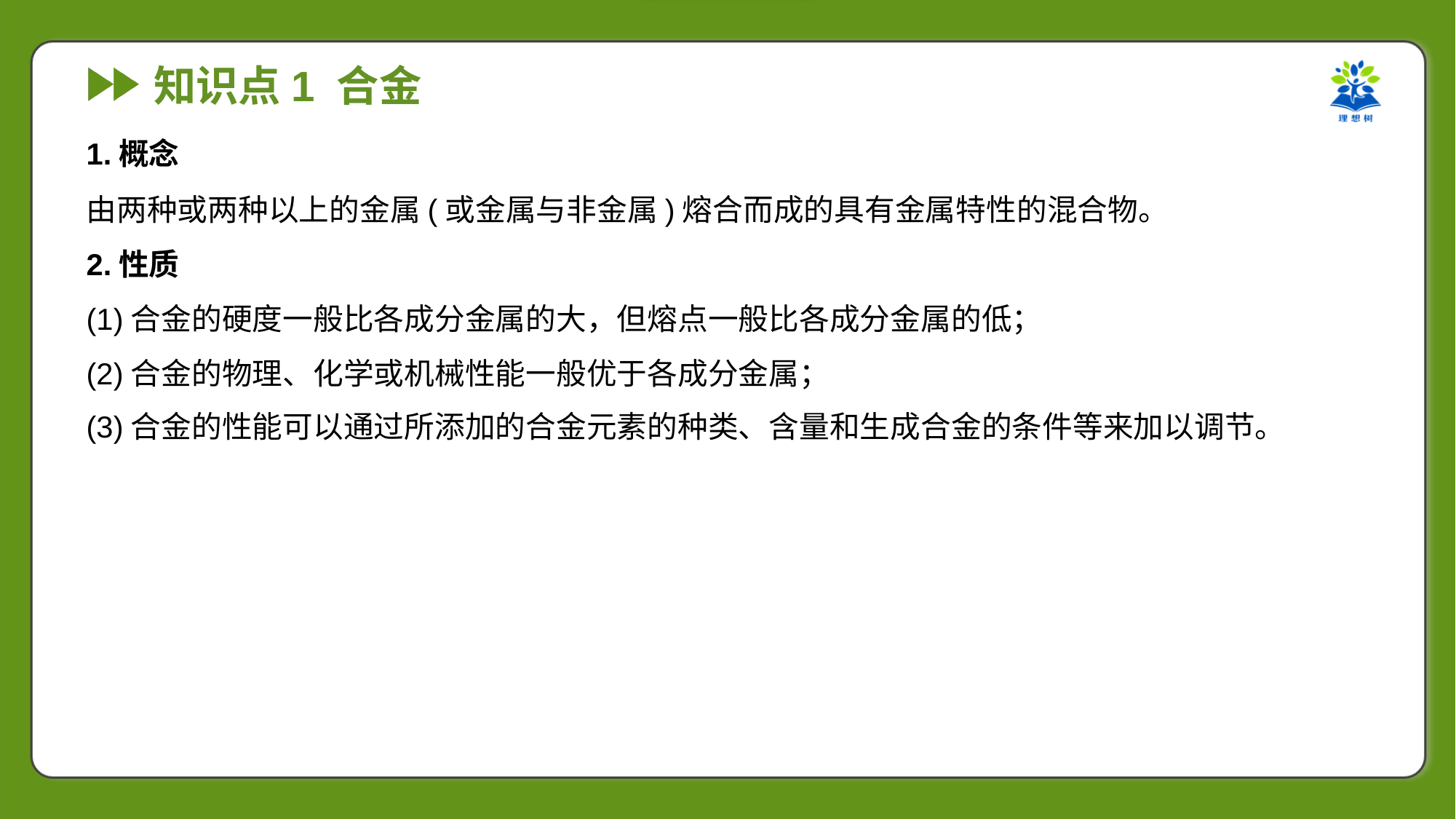

1.概念
由两种或两种以上的金属(或金属与非金属)熔合而成的具有金属特性的混合物。
2.性质
(1)合金的硬度一般比各成分金属的大，但熔点一般比各成分金属的低；
(2)合金的物理、化学或机械性能一般优于各成分金属；
(3)合金的性能可以通过所添加的合金元素的种类、含量和生成合金的条件等来加以调节。